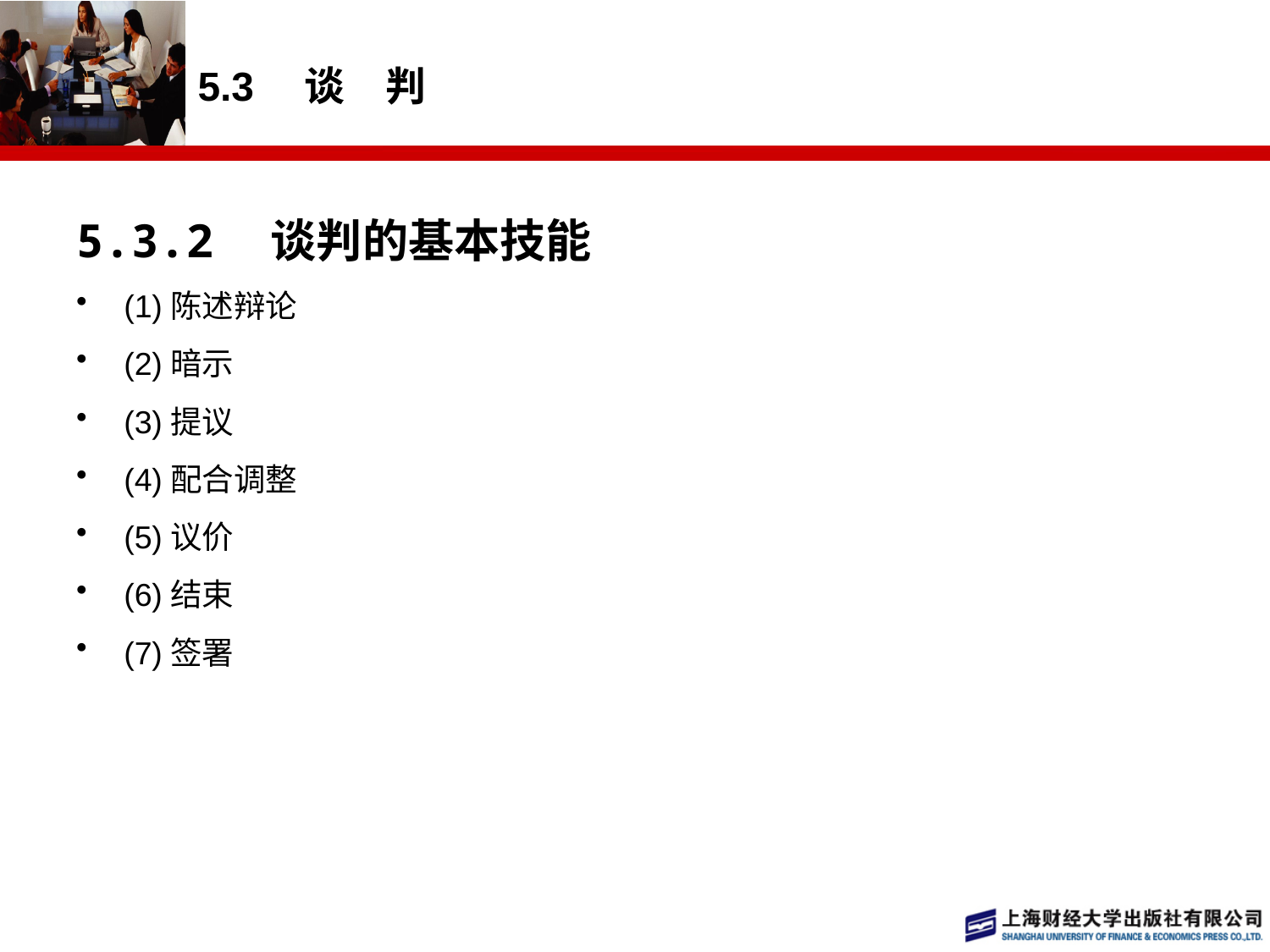

# 5.3　谈　判
5.3.2　谈判的基本技能
(1)陈述辩论
(2)暗示
(3)提议
(4)配合调整
(5)议价
(6)结束
(7)签署